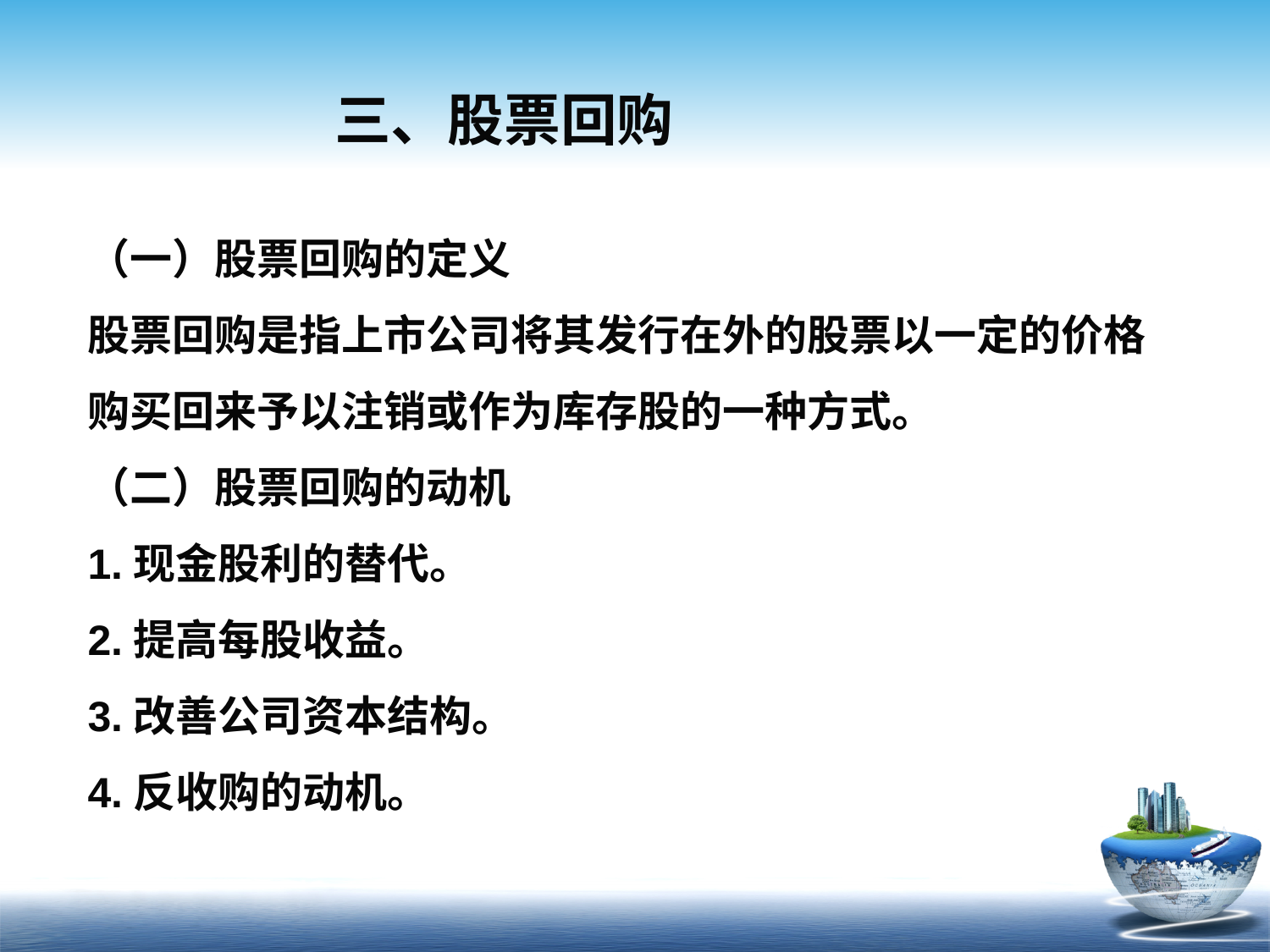

三、股票回购
（一）股票回购的定义
股票回购是指上市公司将其发行在外的股票以一定的价格购买回来予以注销或作为库存股的一种方式。
（二）股票回购的动机
1.现金股利的替代。
2.提高每股收益。
3.改善公司资本结构。
4.反收购的动机。